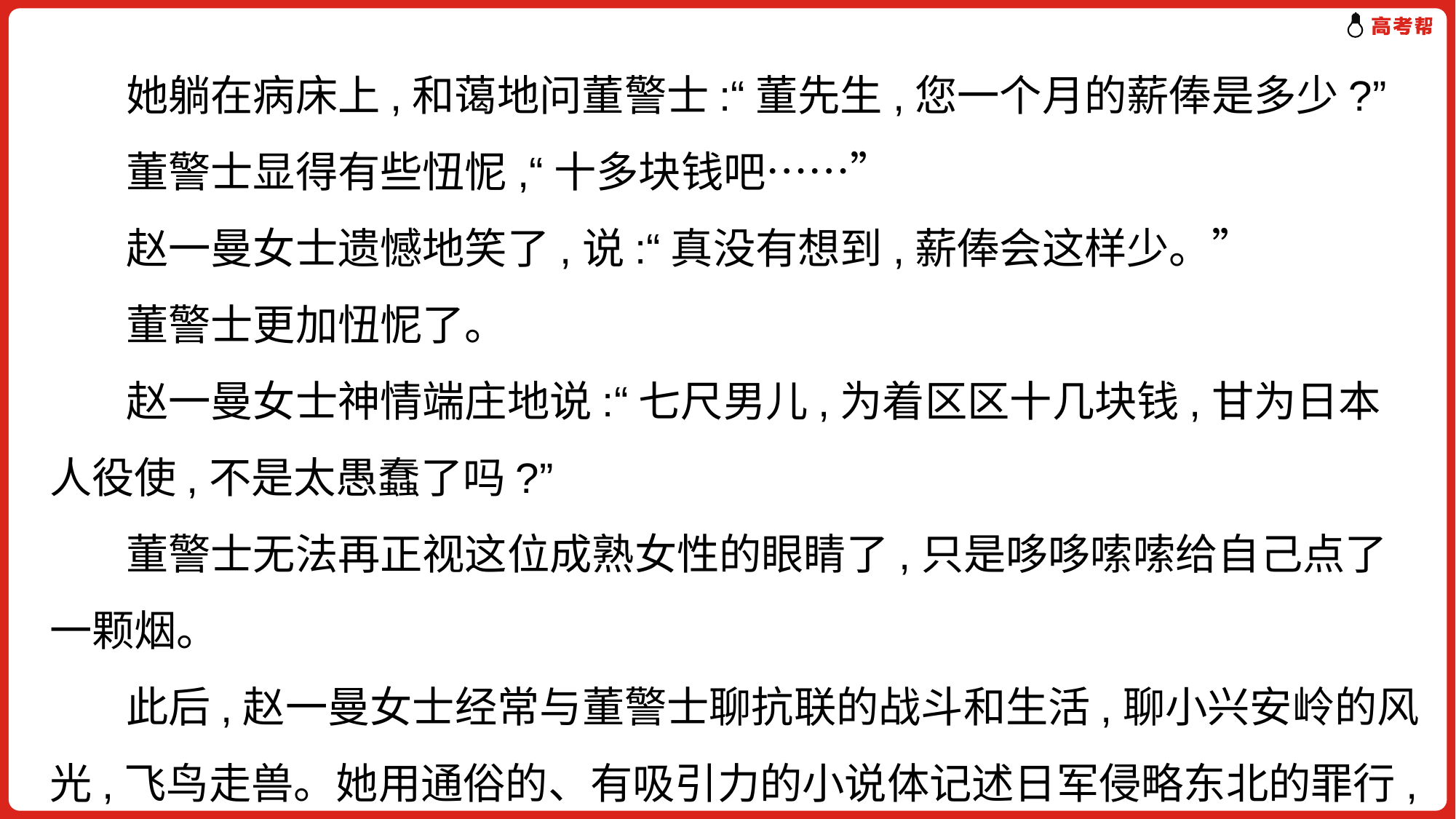

她躺在病床上,和蔼地问董警士:“董先生,您一个月的薪俸是多少?”
       董警士显得有些忸怩,“十多块钱吧……”
       赵一曼女士遗憾地笑了,说:“真没有想到,薪俸会这样少。”
       董警士更加忸怩了。
       赵一曼女士神情端庄地说:“七尺男儿,为着区区十几块钱,甘为日本人役使,不是太愚蠢了吗?”
       董警士无法再正视这位成熟女性的眼睛了,只是哆哆嗦嗦给自己点了一颗烟。
       此后,赵一曼女士经常与董警士聊抗联的战斗和生活,聊小兴安岭的风光,飞鸟走兽。她用通俗的、有吸引力的小说体记述日军侵略东北的罪行,